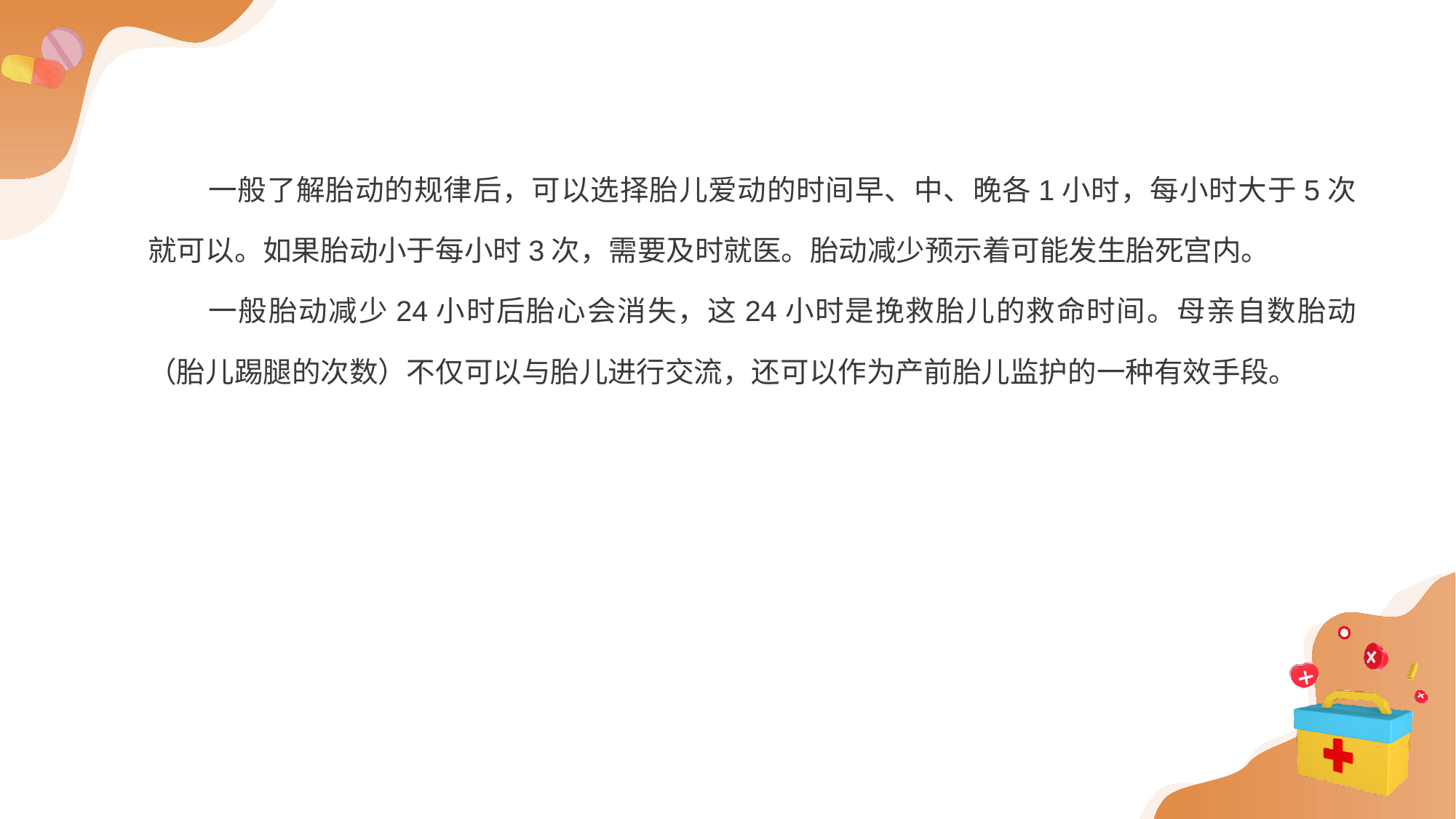

一般了解胎动的规律后，可以选择胎儿爱动的时间早、中、晚各1小时，每小时大于5次就可以。如果胎动小于每小时3次，需要及时就医。胎动减少预示着可能发生胎死宫内。
一般胎动减少24小时后胎心会消失，这24小时是挽救胎儿的救命时间。母亲自数胎动（胎儿踢腿的次数）不仅可以与胎儿进行交流，还可以作为产前胎儿监护的一种有效手段。